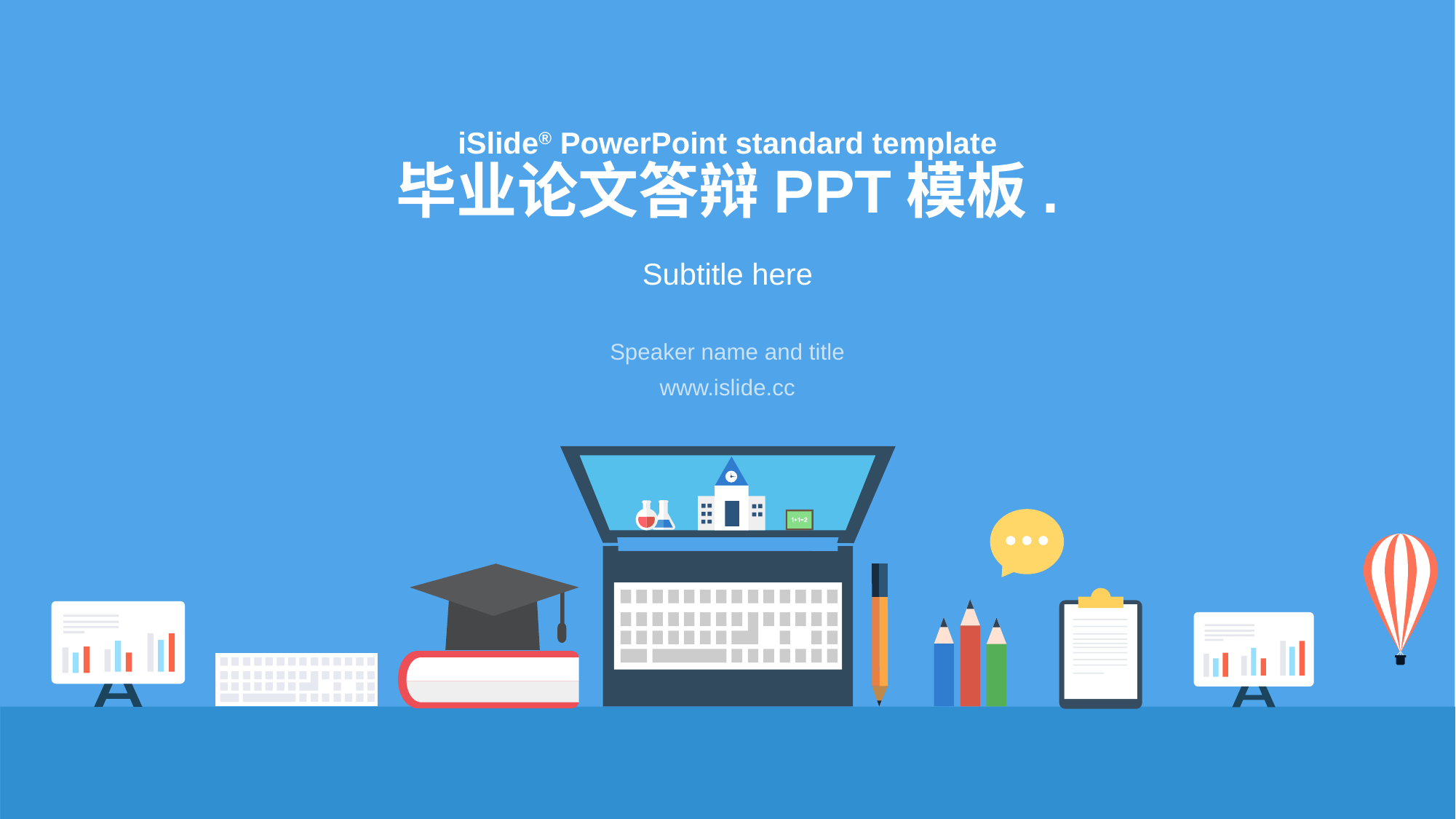

# iSlide® PowerPoint standard template 毕业论文答辩PPT模板.
Subtitle here
Speaker name and title
www.islide.cc